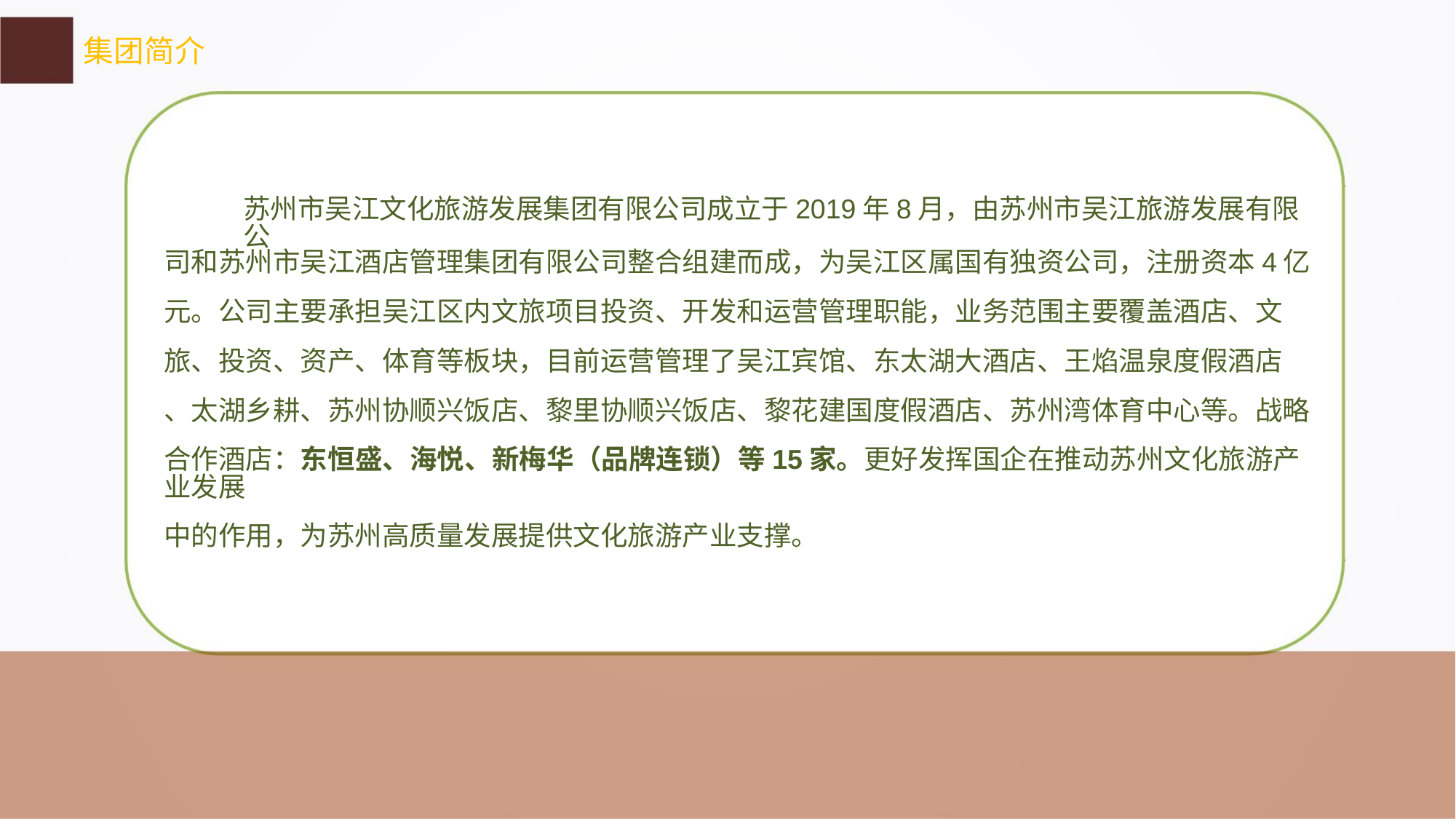

集团简介
苏州市吴江文化旅游发展集团有限公司成立于2019年8月，由苏州市吴江旅游发展有限公
司和苏州市吴江酒店管理集团有限公司整合组建而成，为吴江区属国有独资公司，注册资本4亿
元。公司主要承担吴江区内文旅项目投资、开发和运营管理职能，业务范围主要覆盖酒店、文
旅、投资、资产、体育等板块，目前运营管理了吴江宾馆、东太湖大酒店、王焰温泉度假酒店
、太湖乡耕、苏州协顺兴饭店、黎里协顺兴饭店、黎花建国度假酒店、苏州湾体育中心等。战略
合作酒店：东恒盛、海悦、新梅华（品牌连锁）等15家。更好发挥国企在推动苏州文化旅游产业发展
中的作用，为苏州高质量发展提供文化旅游产业支撑。